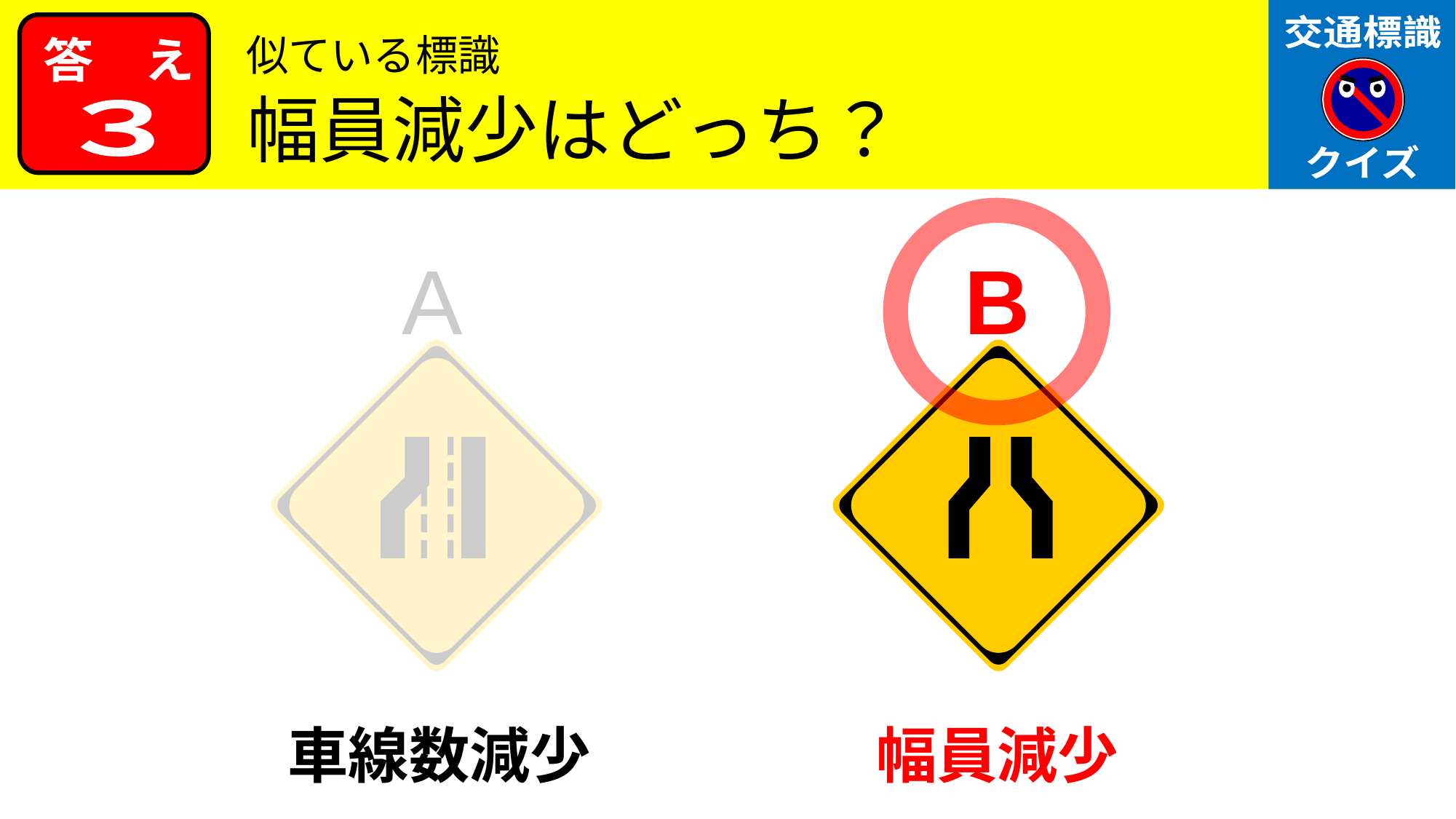

似ている標識
幅員減少はどっち？
３

A
B

車線数減少
幅員減少